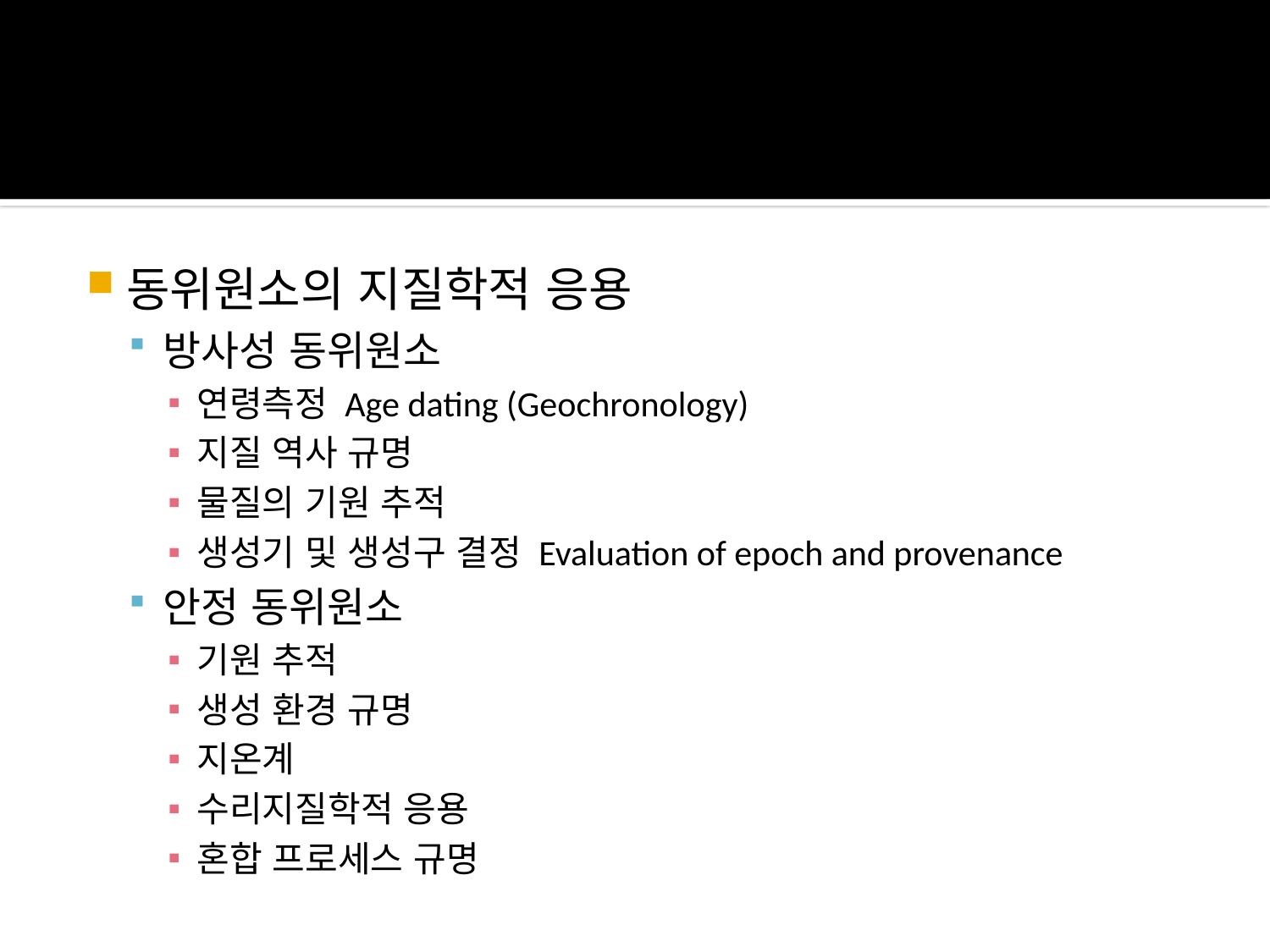

동위원소의 지질학적 응용
방사성 동위원소
연령측정 Age dating (Geochronology)
지질 역사 규명
물질의 기원 추적
생성기 및 생성구 결정 Evaluation of epoch and provenance
안정 동위원소
기원 추적
생성 환경 규명
지온계
수리지질학적 응용
혼합 프로세스 규명